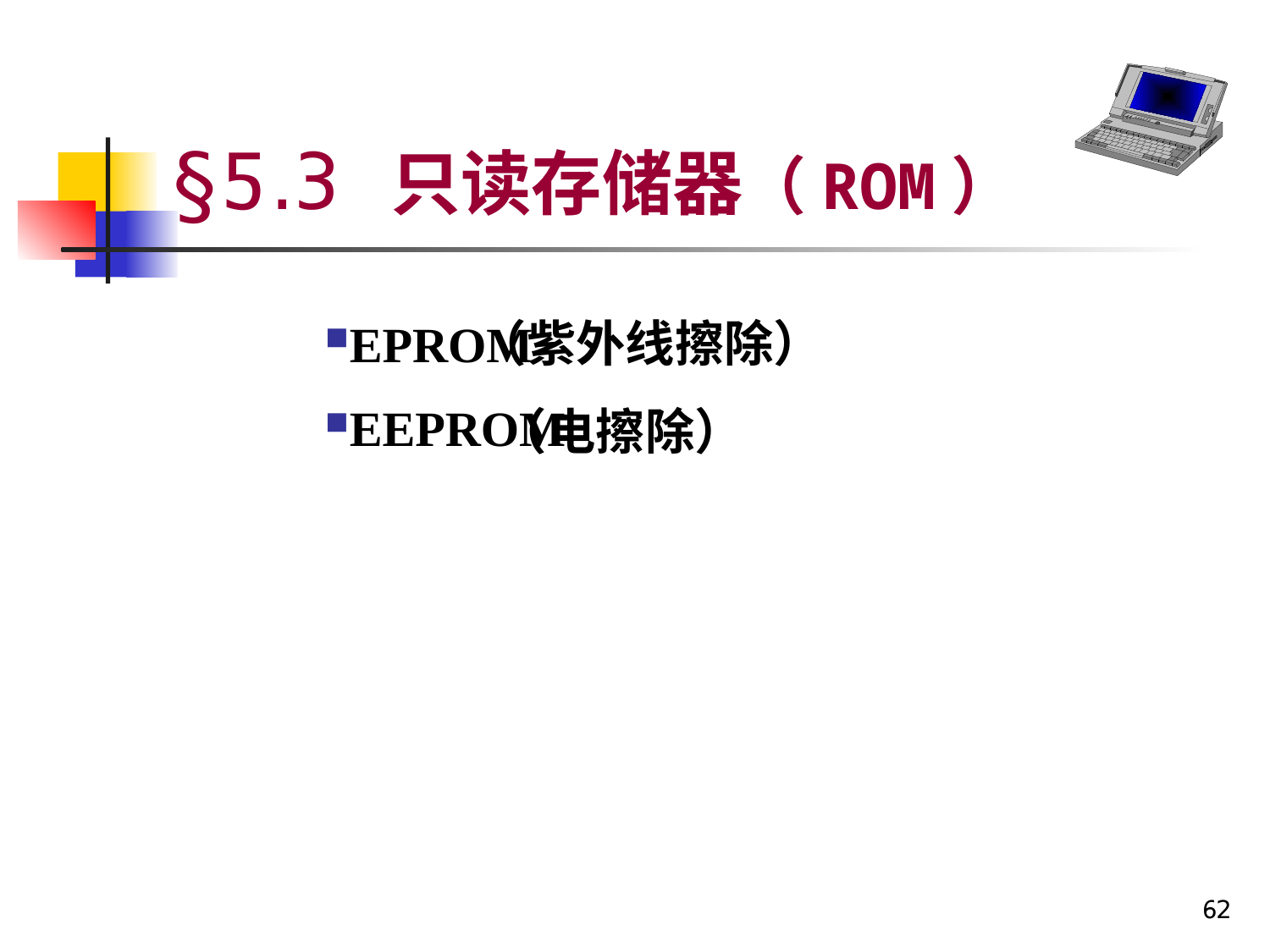

# §5.3 只读存储器（ROM）
（紫外线擦除）
EPROM
EEPROM
（电擦除）

62